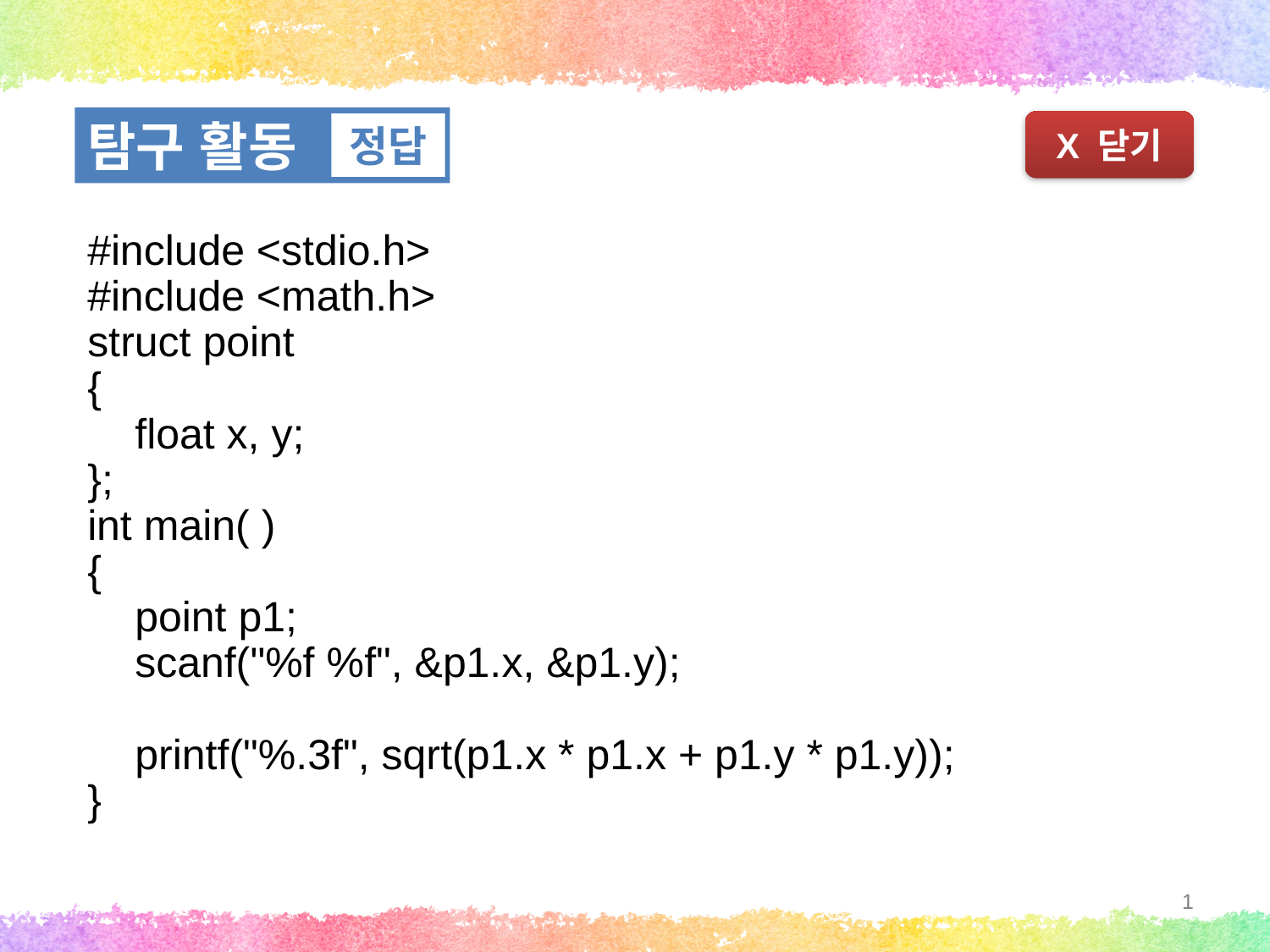

탐구 활동
정답
X 닫기

#include <stdio.h>
#include <math.h>
struct point
{
    float x, y;
};
int main( )
{
    point p1;
    scanf("%f %f", &p1.x, &p1.y);

    printf("%.3f", sqrt(p1.x * p1.x + p1.y * p1.y));
}
1